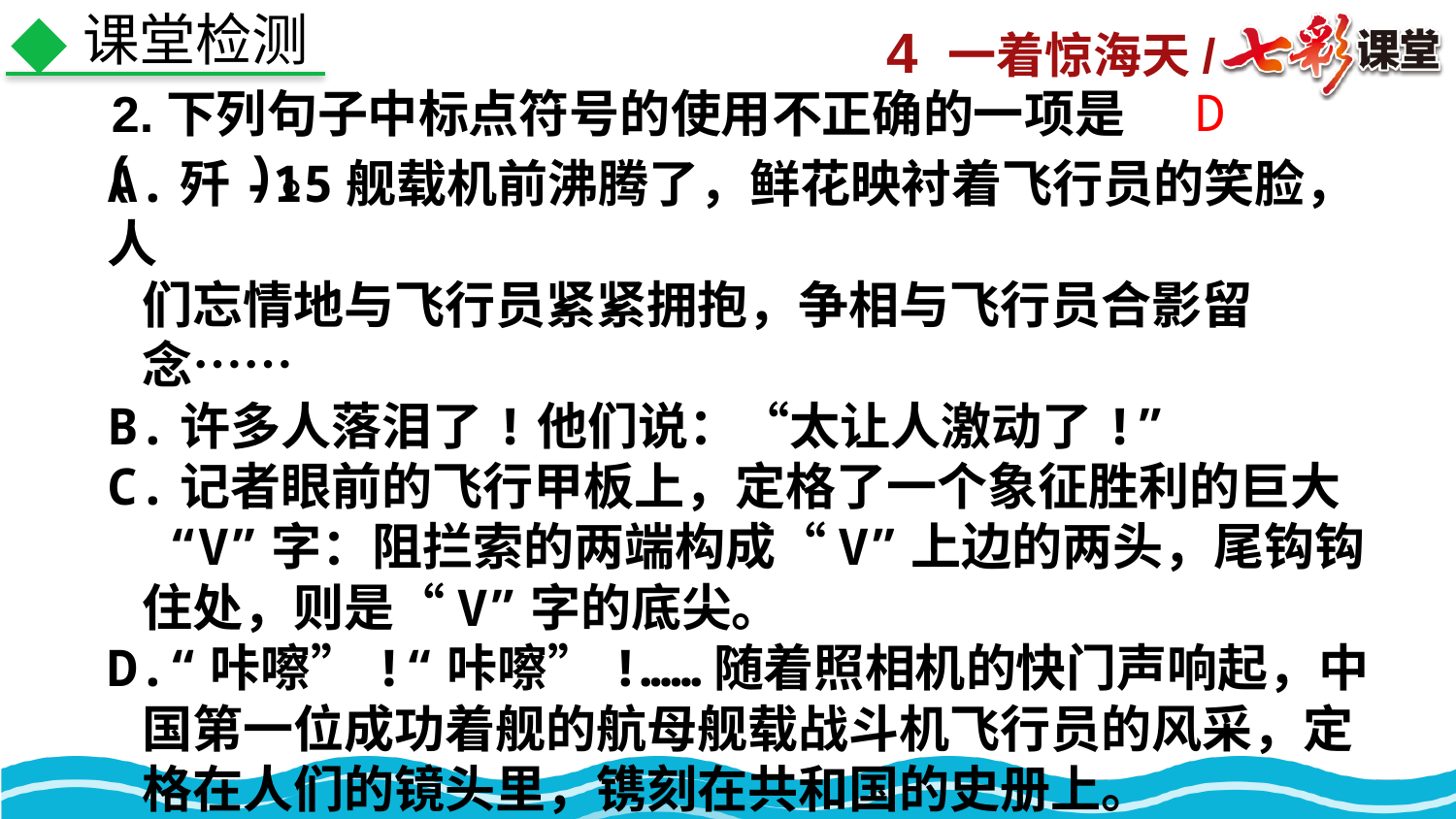

课堂检测

D
2.下列句子中标点符号的使用不正确的一项是(　　)。
A.歼-15舰载机前沸腾了，鲜花映衬着飞行员的笑脸，人
  们忘情地与飞行员紧紧拥抱，争相与飞行员合影留
  念……
B.许多人落泪了!他们说：“太让人激动了!”
C.记者眼前的飞行甲板上，定格了一个象征胜利的巨大
  “V”字：阻拦索的两端构成“V”上边的两头，尾钩钩
  住处，则是“V”字的底尖。
D.“咔嚓”!“咔嚓”!……随着照相机的快门声响起，中
  国第一位成功着舰的航母舰载战斗机飞行员的风采，定
  格在人们的镜头里，镌刻在共和国的史册上。